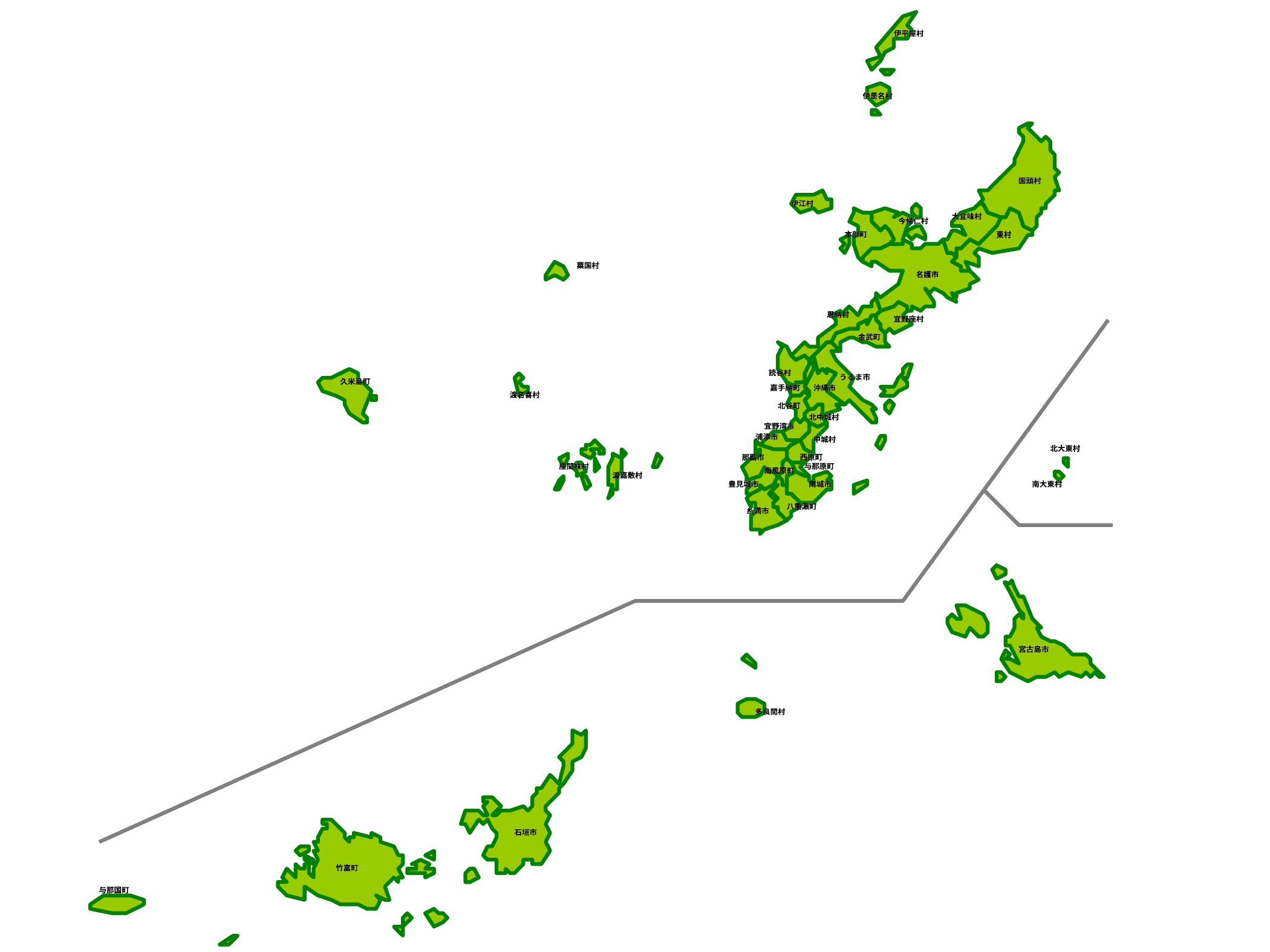

伊平屋村
伊平屋村
伊是名村
伊是名村
国頭村
国頭村
伊江村
伊江村
大宜味村
大宜味村
今帰仁村
今帰仁村
本部町
本部町
東村
東村
粟国村
粟国村
名護市
名護市
恩納村
恩納村
宜野座村
宜野座村
金武町
金武町
読谷村
読谷村
うるま市
うるま市
久米島町
久米島町
嘉手納町
嘉手納町
沖縄市
沖縄市
渡名喜村
渡名喜村
北谷町
北谷町
北中城村
北中城村
宜野湾市
宜野湾市
浦添市
浦添市
中城村
中城村
北大東村
北大東村
那覇市
那覇市
西原町
西原町
座間味村
座間味村
与那原町
与那原町
南風原町
南風原町
渡嘉敷村
渡嘉敷村
豊見城市
豊見城市
南城市
南城市
南大東村
南大東村
八重瀬町
八重瀬町
糸満市
糸満市
宮古島市
宮古島市
多良間村
多良間村
石垣市
石垣市
竹富町
竹富町
与那国町
与那国町